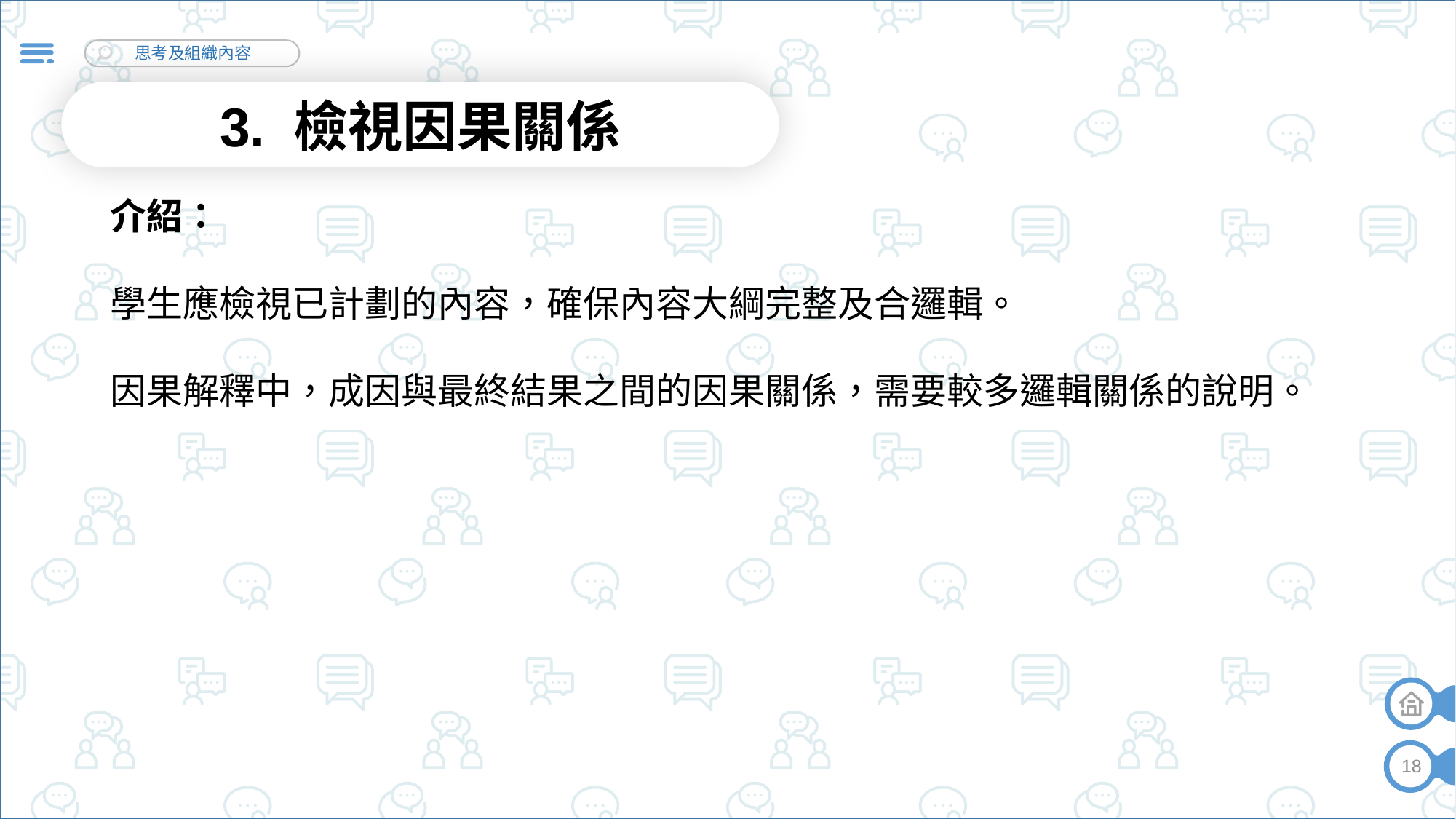

3. 檢視因果關係
介紹：

學生應檢視已計劃的內容，確保內容大綱完整及合邏輯。

因果解釋中，成因與最終結果之間的因果關係，需要較多邏輯關係的說明。

18